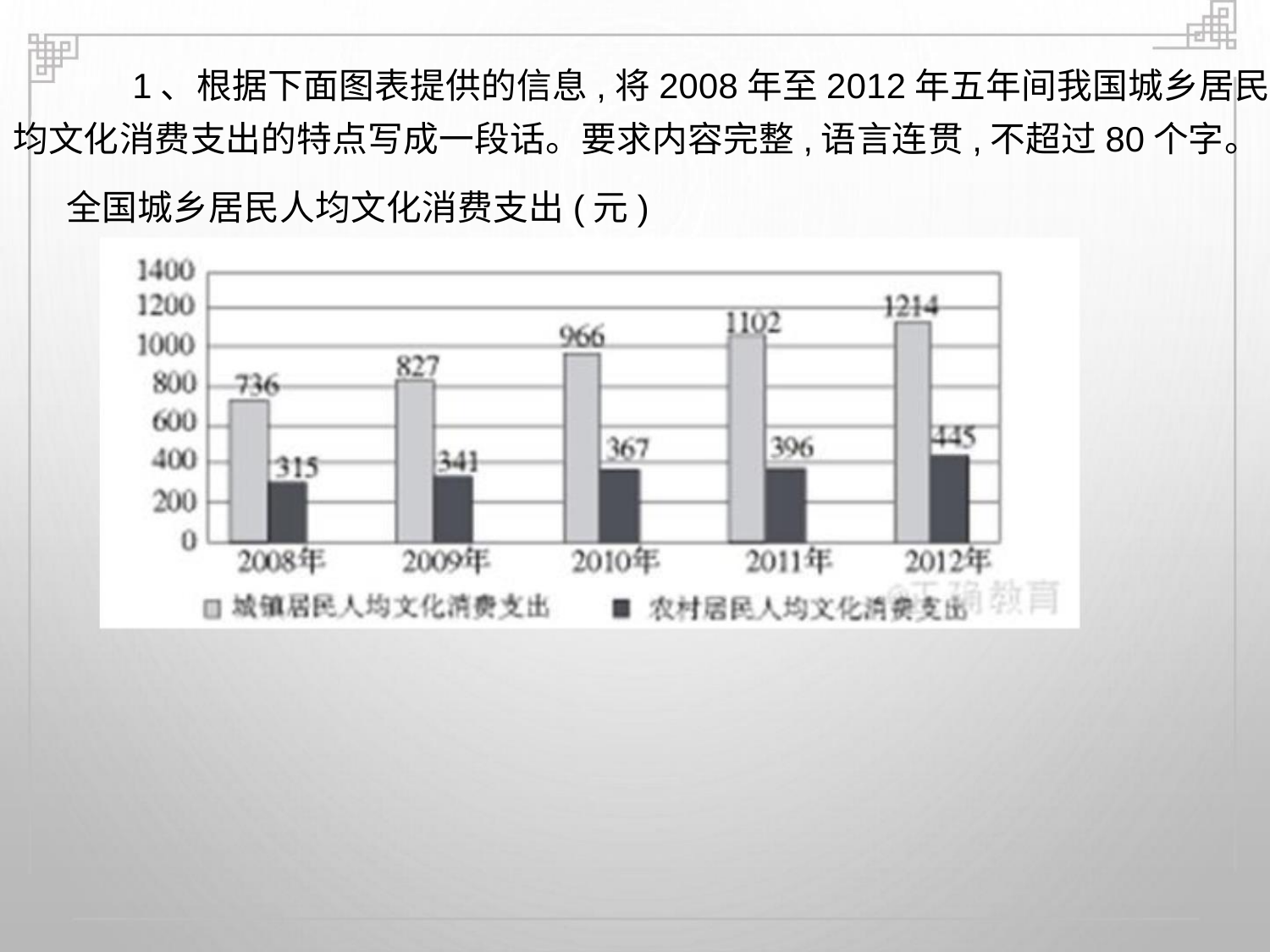

1、根据下面图表提供的信息,将2008年至2012年五年间我国城乡居民人
均文化消费支出的特点写成一段话。要求内容完整,语言连贯,不超过80个字。
全国城乡居民人均文化消费支出(元)